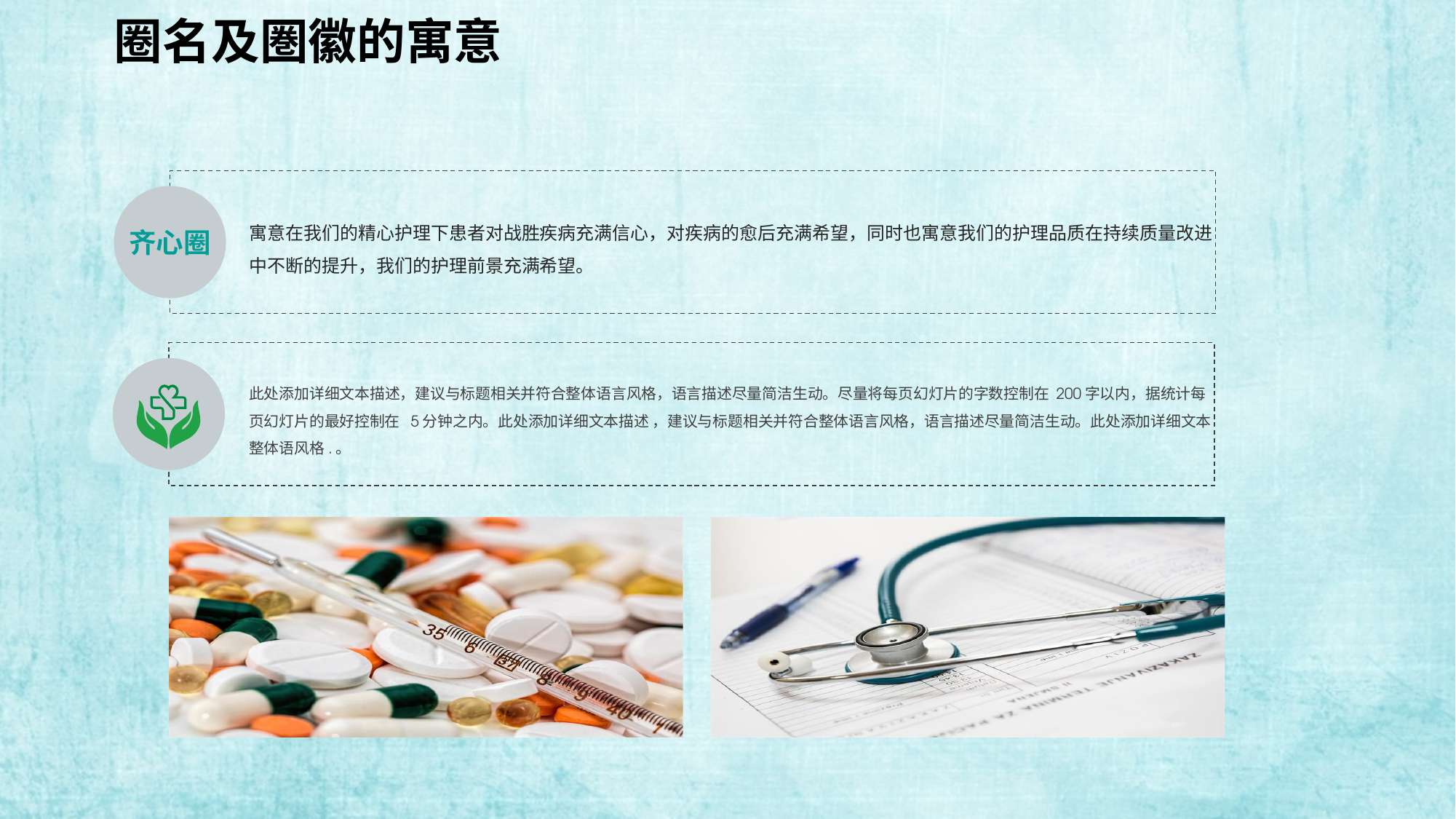

圈名及圏徽的寓意

寓意在我们的精心护理下患者对战胜疾病充满信心，对疾病的愈后充满希望，同时也寓意我们的护理品质在持续质量改进中不断的提升，我们的护理前景充满希望。
齐心圈

此处添加详细文本描述，建议与标题相关并符合整体语言风格，语言描述尽量简洁生动。尽量将每页幻灯片的字数控制在 200字以内，据统计每页幻灯片的最好控制在  5分钟之内。此处添加详细文本描述 ，建议与标题相关并符合整体语言风格，语言描述尽量简洁生动。此处添加详细文本整体语风格.。